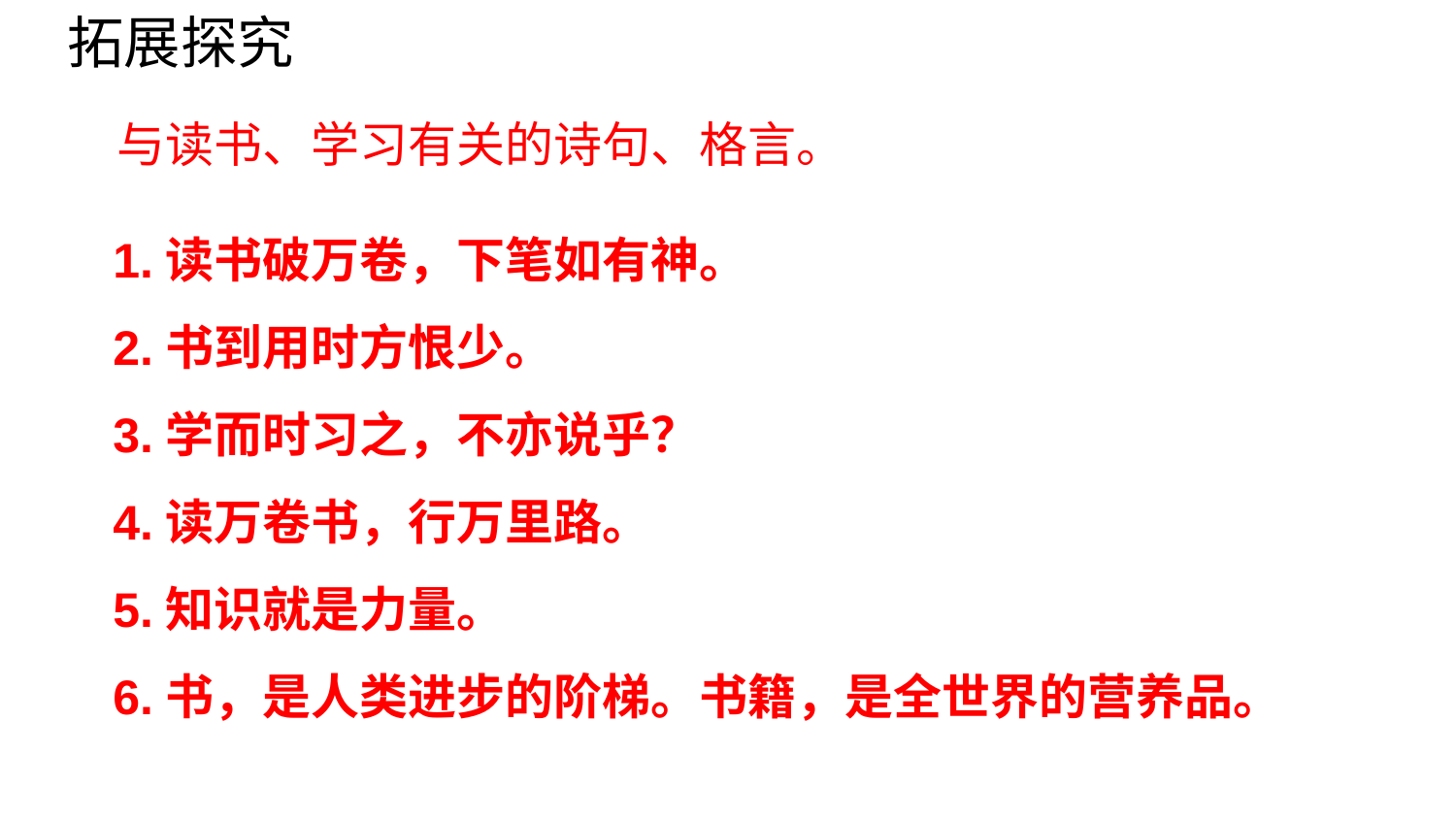

拓展探究
与读书、学习有关的诗句、格言。
1.读书破万卷，下笔如有神。
2.书到用时方恨少。
3.学而时习之，不亦说乎？
4.读万卷书，行万里路。
5.知识就是力量。
6.书，是人类进步的阶梯。书籍，是全世界的营养品。